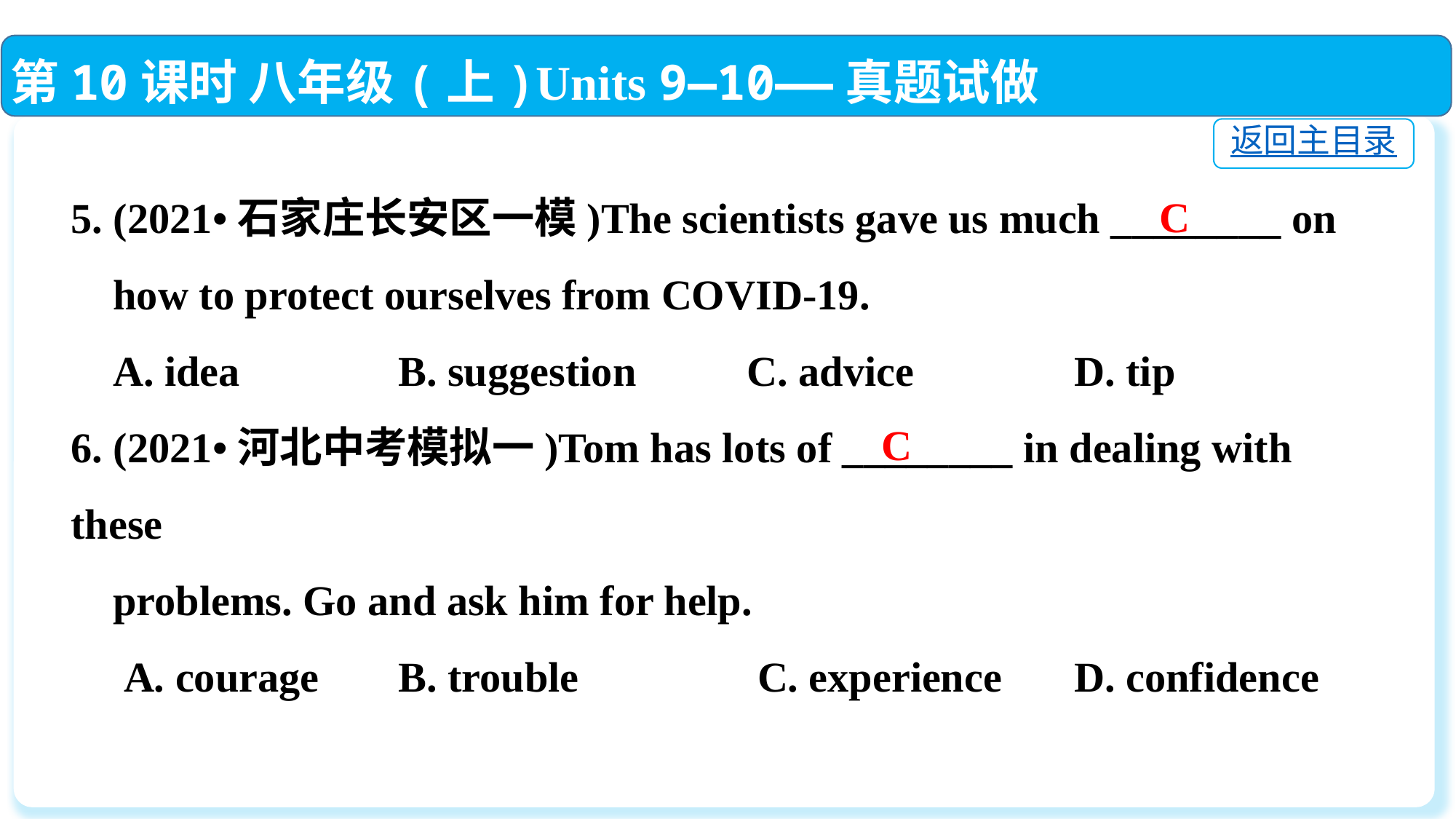

第10课时 八年级(上)Units 9—10——真题试做

返回主目录
5. (2021•石家庄长安区一模)The scientists gave us much ________ on
    how to protect ourselves from COVID-19.
    A. idea		B. suggestion	  C. advice		  D. tip
6. (2021•河北中考模拟一)Tom has lots of ________ in dealing with these
    problems. Go and ask him for help.
     A. courage	B. trouble		   C. experience	  D. confidence

C
C